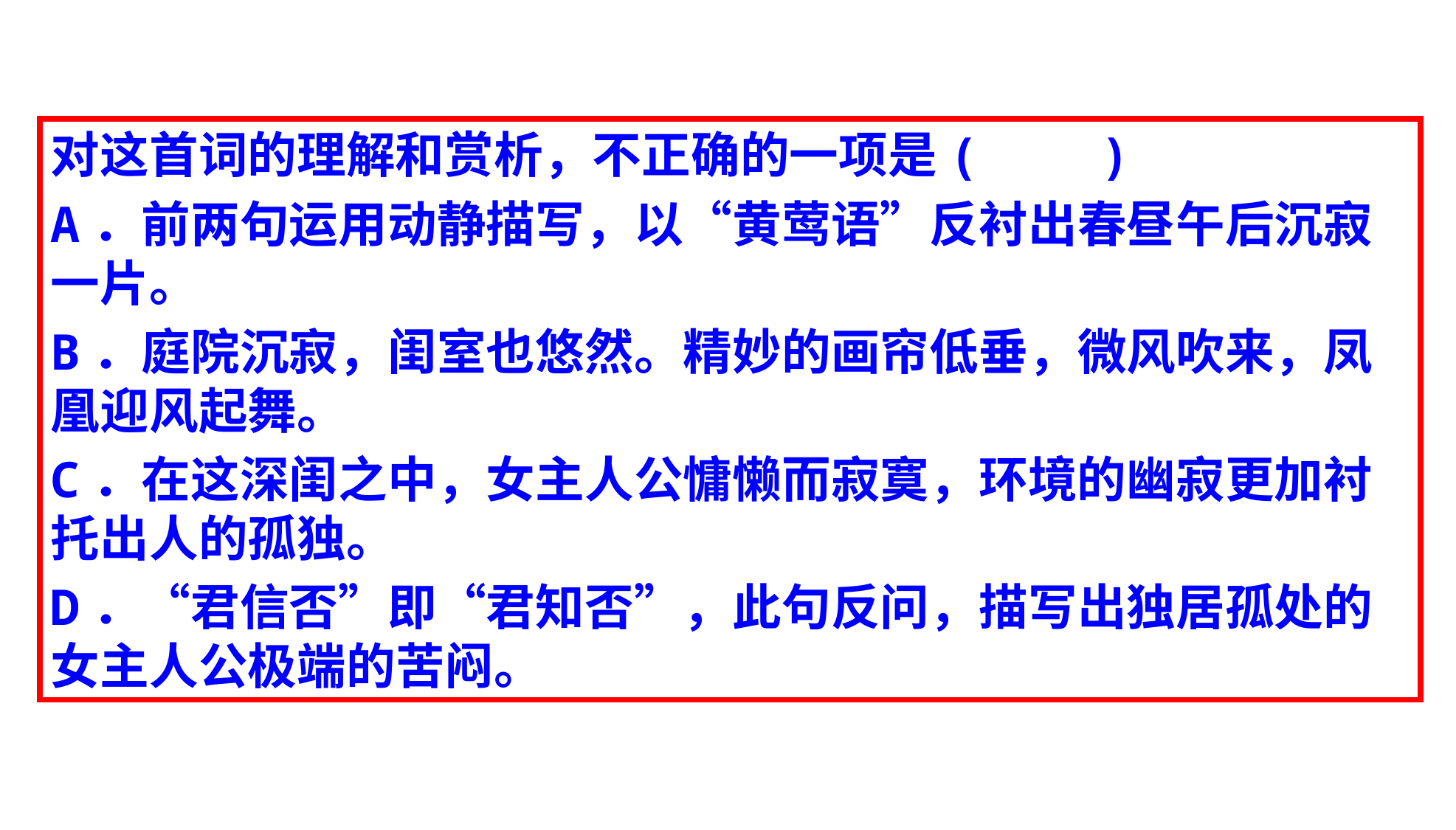

对这首词的理解和赏析，不正确的一项是(　　)
A．前两句运用动静描写，以“黄莺语”反衬出春昼午后沉寂一片。
B．庭院沉寂，闺室也悠然。精妙的画帘低垂，微风吹来，凤凰迎风起舞。
C．在这深闺之中，女主人公慵懒而寂寞，环境的幽寂更加衬托出人的孤独。
D．“君信否”即“君知否”，此句反问，描写出独居孤处的女主人公极端的苦闷。